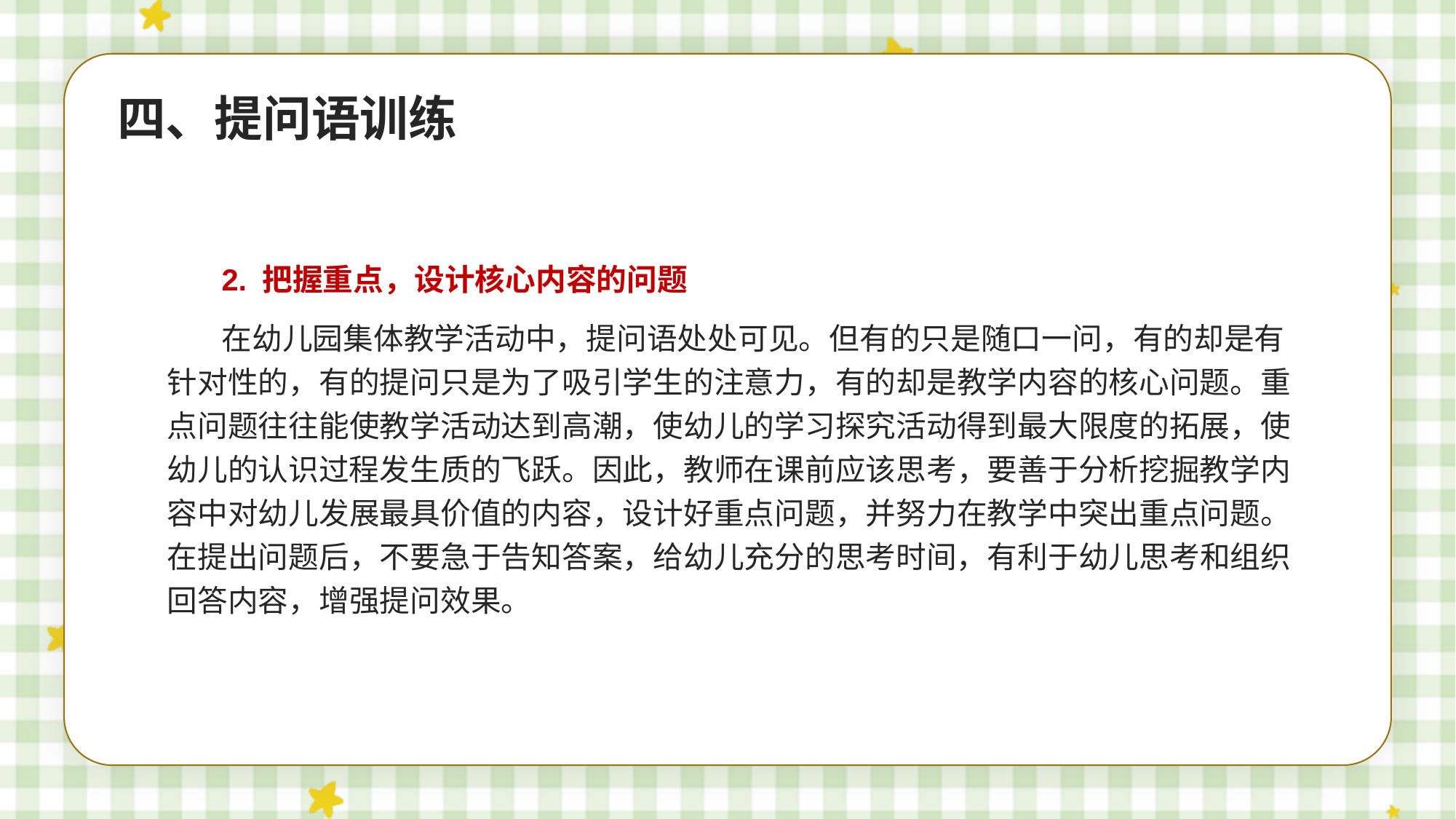

四、提问语训练
2. 把握重点，设计核心内容的问题
在幼儿园集体教学活动中，提问语处处可见。但有的只是随口一问，有的却是有针对性的，有的提问只是为了吸引学生的注意力，有的却是教学内容的核心问题。重点问题往往能使教学活动达到高潮，使幼儿的学习探究活动得到最大限度的拓展，使幼儿的认识过程发生质的飞跃。因此，教师在课前应该思考，要善于分析挖掘教学内容中对幼儿发展最具价值的内容，设计好重点问题，并努力在教学中突出重点问题。在提出问题后，不要急于告知答案，给幼儿充分的思考时间，有利于幼儿思考和组织回答内容，增强提问效果。